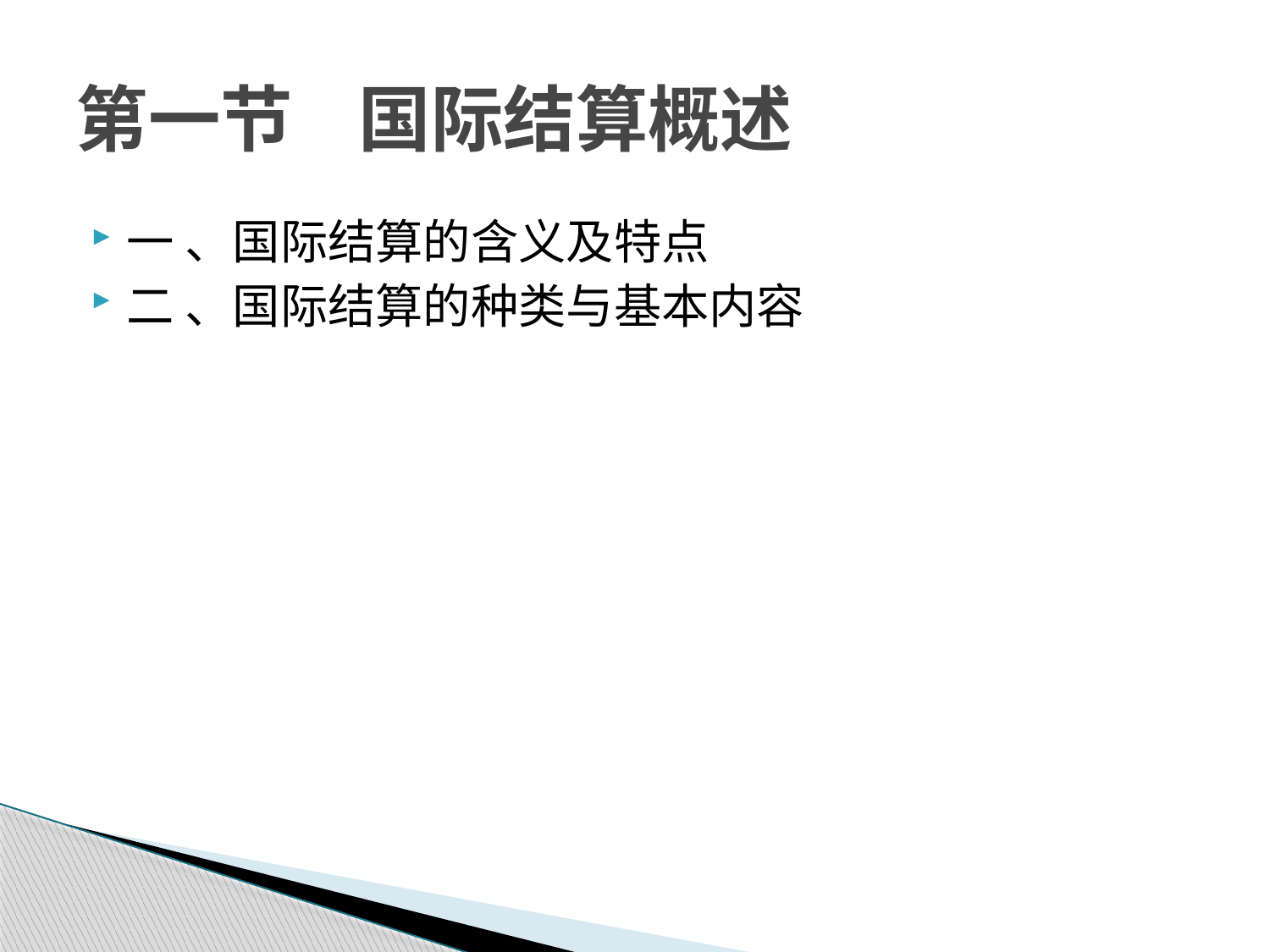

# 第一节    国际结算概述
一 、国际结算的含义及特点
二 、国际结算的种类与基本内容